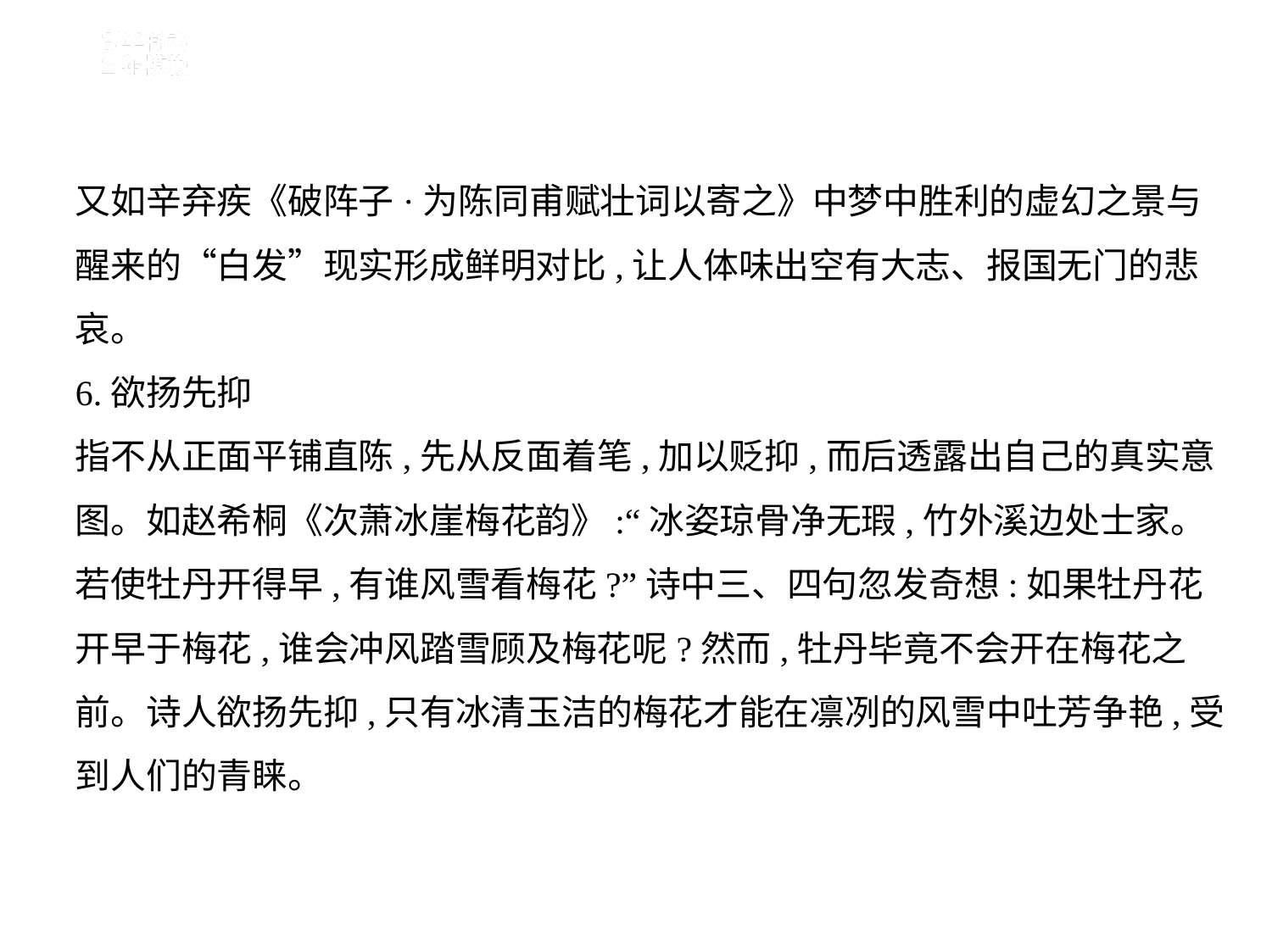

又如辛弃疾《破阵子·为陈同甫赋壮词以寄之》中梦中胜利的虚幻之景与
醒来的“白发”现实形成鲜明对比,让人体味出空有大志、报国无门的悲
哀。
6.欲扬先抑
指不从正面平铺直陈,先从反面着笔,加以贬抑,而后透露出自己的真实意
图。如赵希桐《次萧冰崖梅花韵》:“冰姿琼骨净无瑕,竹外溪边处士家。
若使牡丹开得早,有谁风雪看梅花?”诗中三、四句忽发奇想:如果牡丹花
开早于梅花,谁会冲风踏雪顾及梅花呢?然而,牡丹毕竟不会开在梅花之
前。诗人欲扬先抑,只有冰清玉洁的梅花才能在凛冽的风雪中吐芳争艳,受
到人们的青睐。